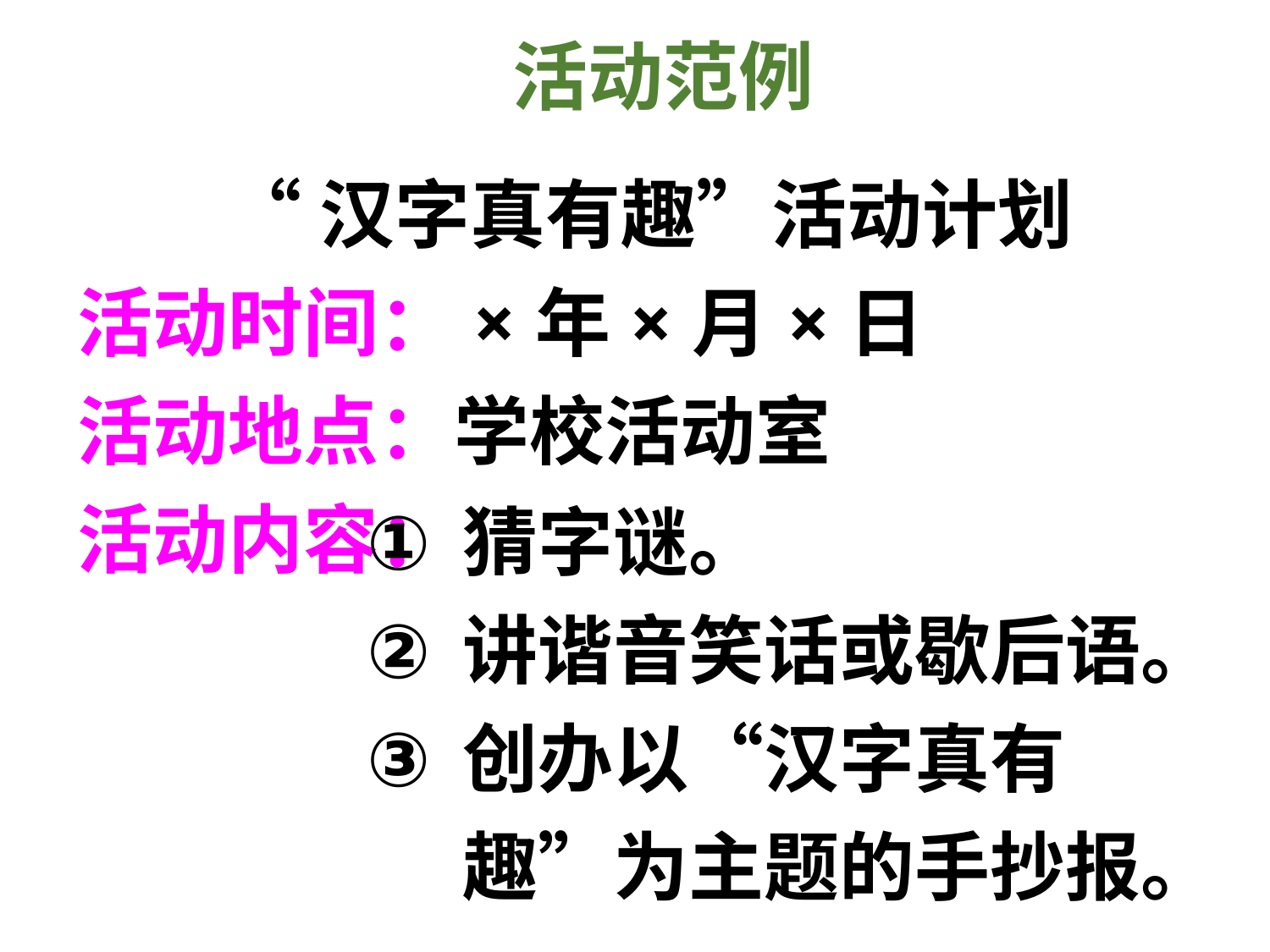

活动范例
“汉字真有趣”活动计划
活动时间：×年×月×日
活动地点：学校活动室
活动内容：
猜字谜。
讲谐音笑话或歇后语。
创办以“汉字真有趣”为主题的手抄报。